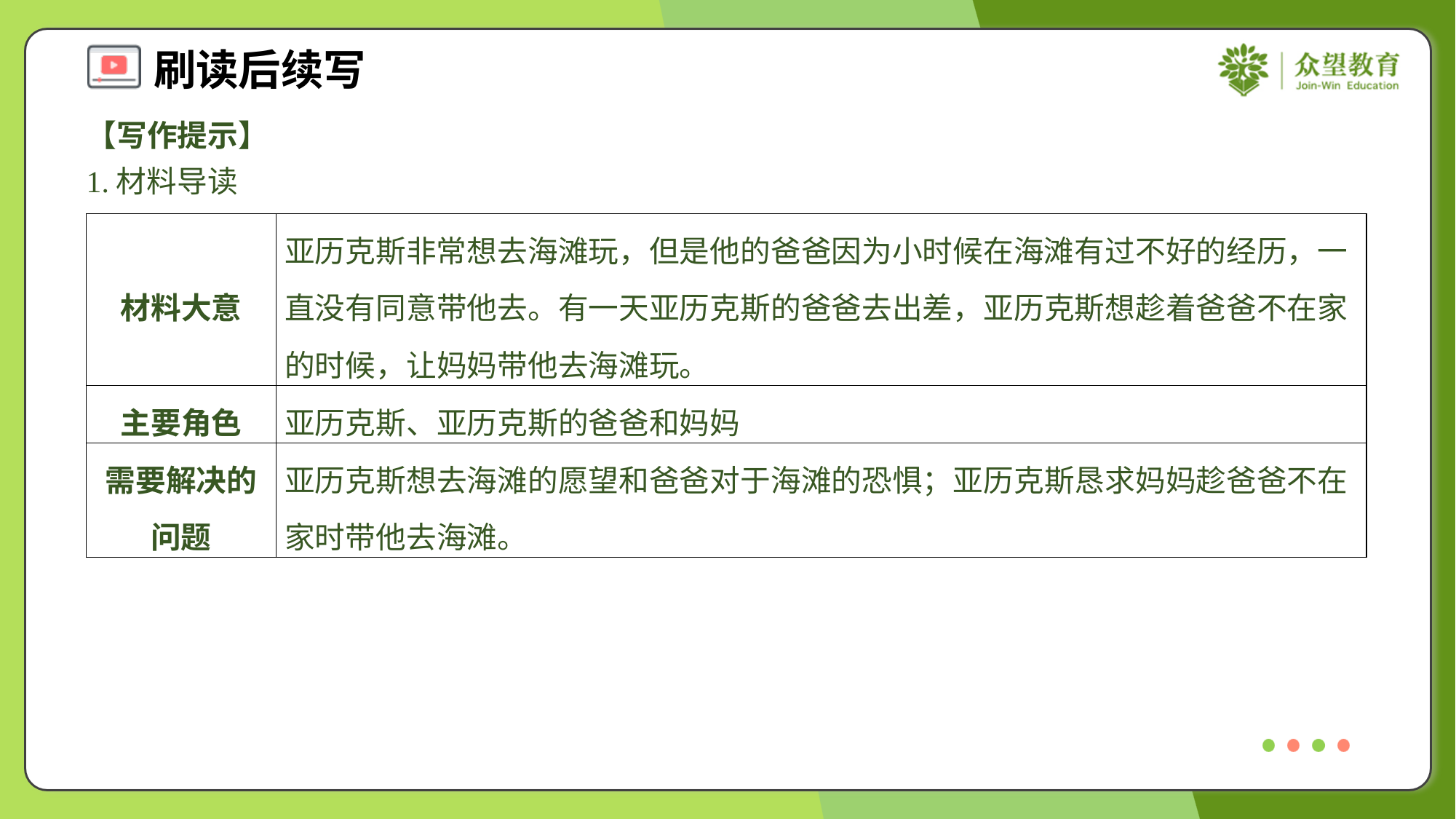

【写作提示】
1.材料导读
| 材料大意 | 亚历克斯非常想去海滩玩，但是他的爸爸因为小时候在海滩有过不好的经历，一直没有同意带他去。有一天亚历克斯的爸爸去出差，亚历克斯想趁着爸爸不在家的时候，让妈妈带他去海滩玩。 |
| --- | --- |
| 主要角色 | 亚历克斯、亚历克斯的爸爸和妈妈 |
| 需要解决的问题 | 亚历克斯想去海滩的愿望和爸爸对于海滩的恐惧；亚历克斯恳求妈妈趁爸爸不在家时带他去海滩。 |